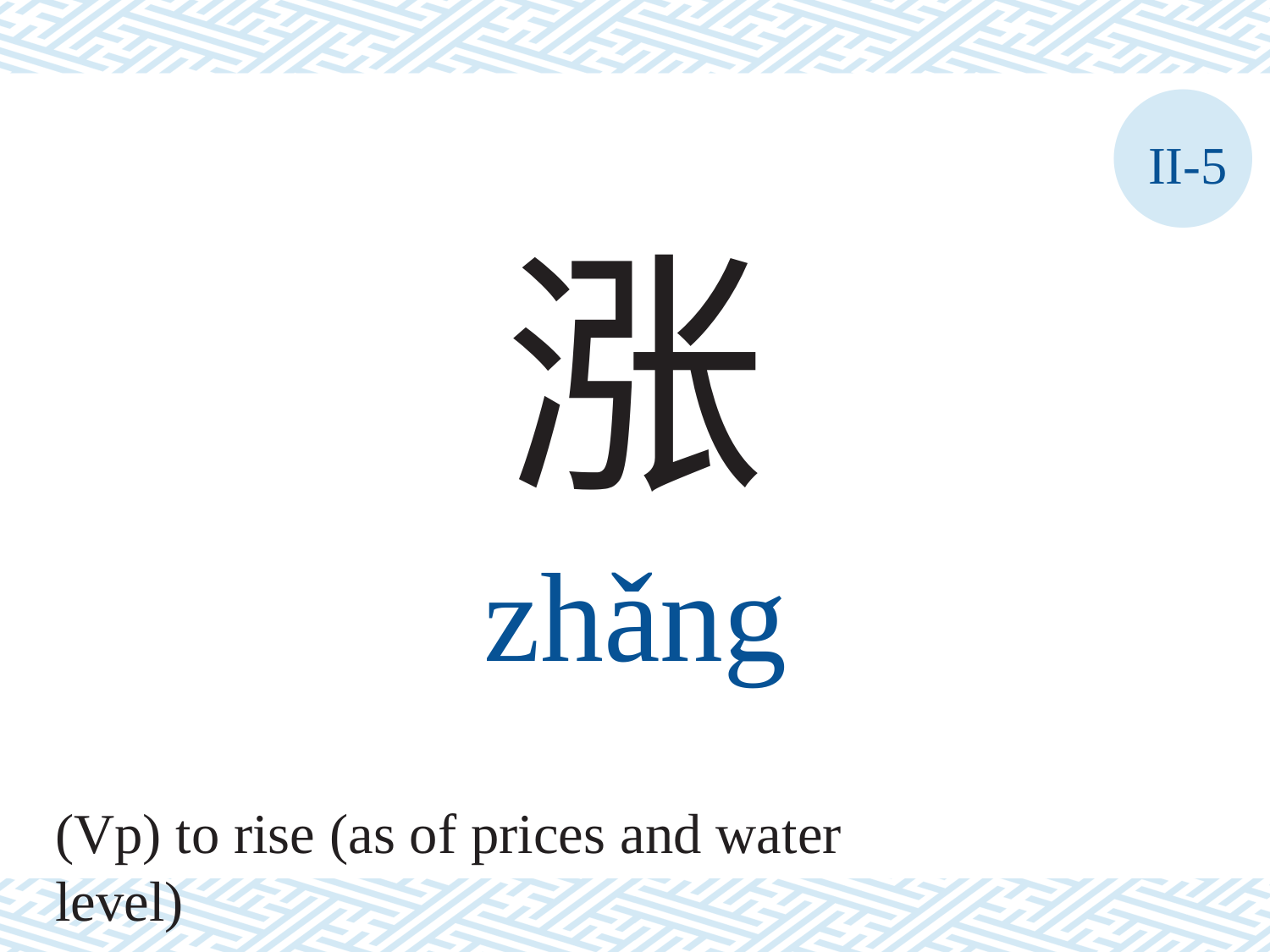

II-5
涨
zhǎng
(Vp) to rise (as of prices and water level)